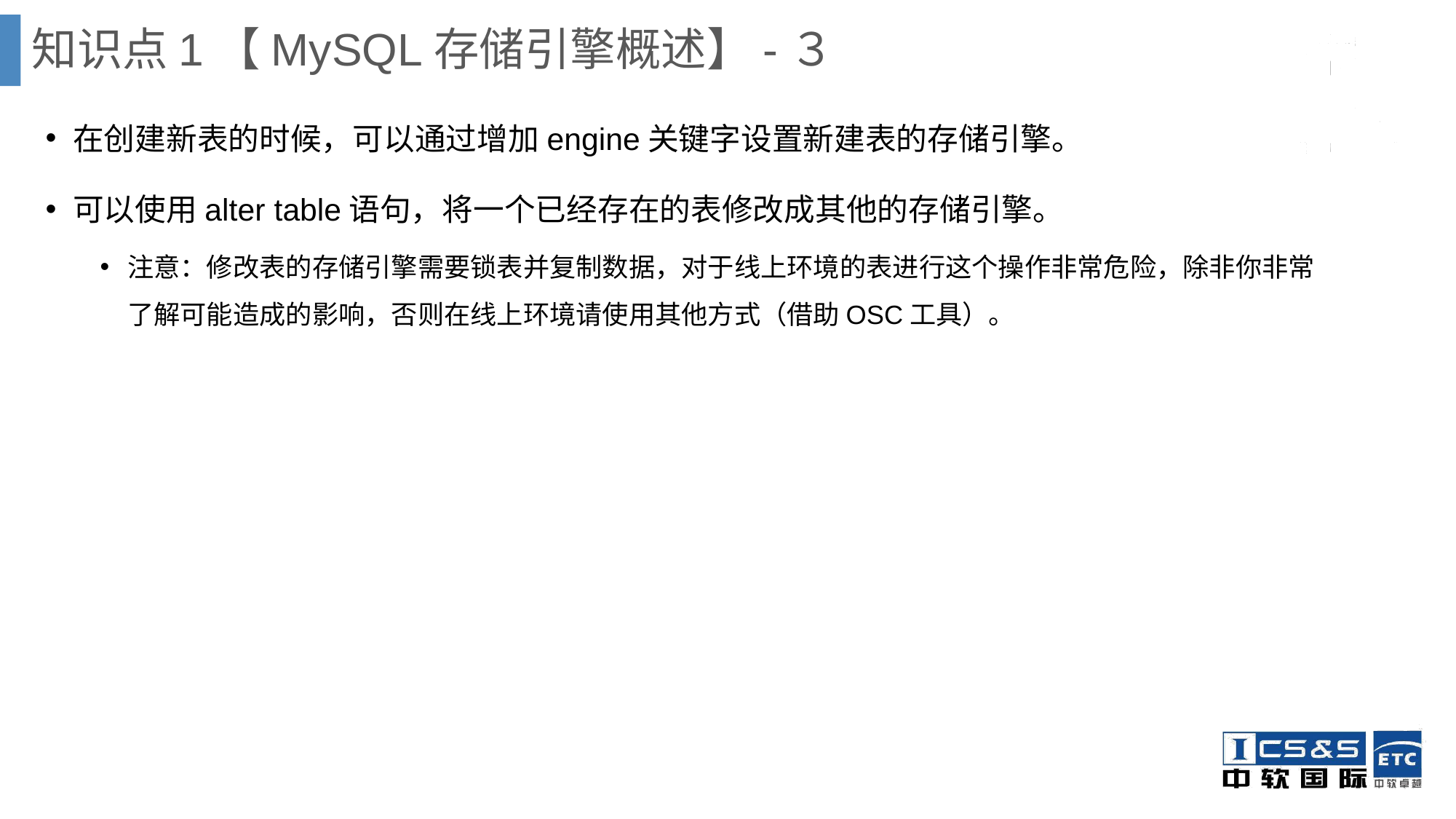

知识点1【MySQL存储引擎概述】-３
在创建新表的时候，可以通过增加engine关键字设置新建表的存储引擎。
可以使用alter table语句，将一个已经存在的表修改成其他的存储引擎。
注意：修改表的存储引擎需要锁表并复制数据，对于线上环境的表进行这个操作非常危险，除非你非常了解可能造成的影响，否则在线上环境请使用其他方式（借助OSC工具）。